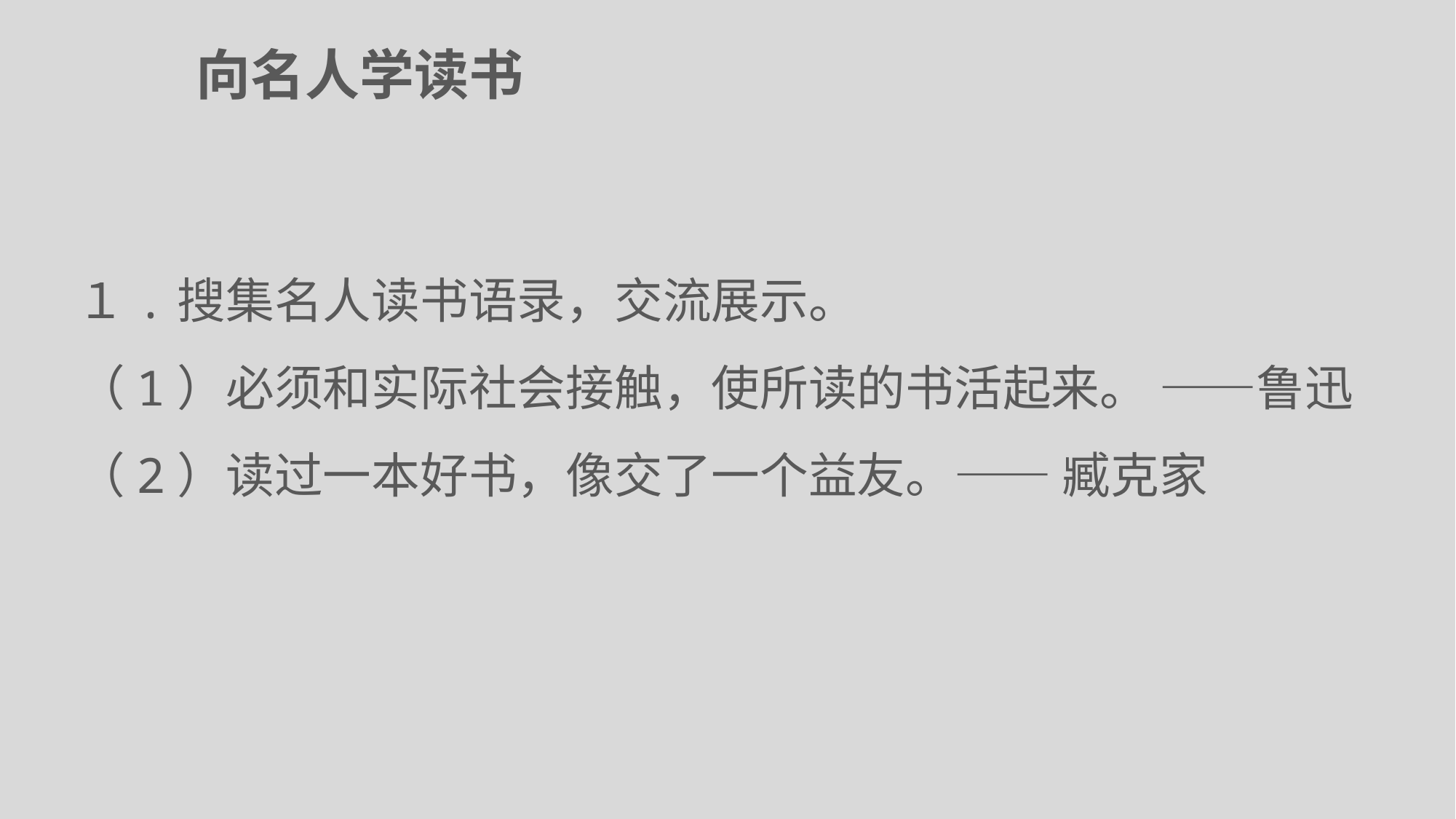

向名人学读书
１.搜集名人读书语录，交流展示。
（1）必须和实际社会接触，使所读的书活起来。 ——鲁迅
（2）读过一本好书，像交了一个益友。—— 臧克家